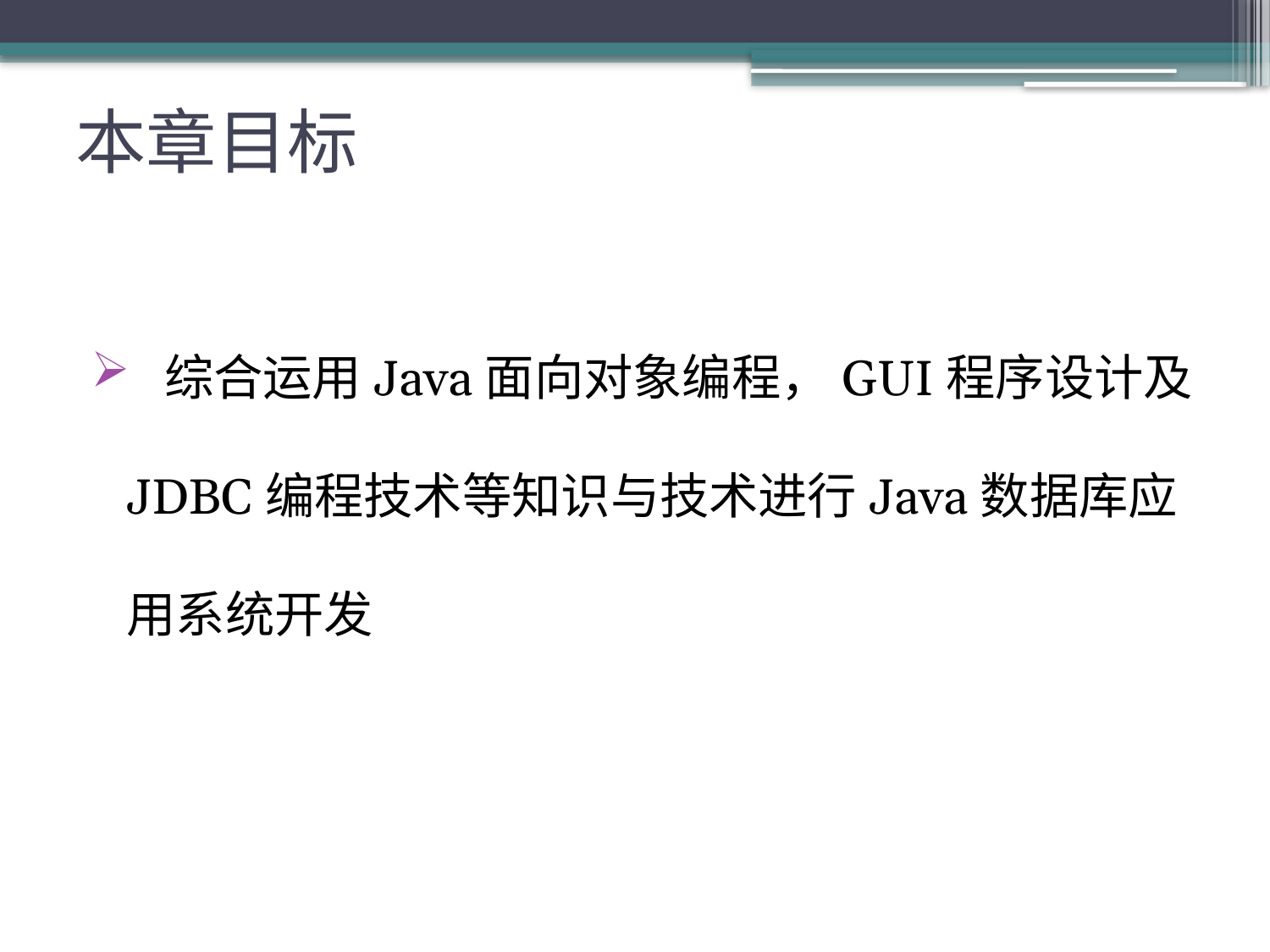

# 本章目标

  综合运用Java面向对象编程，GUI程序设计及JDBC编程技术等知识与技术进行Java数据库应用系统开发